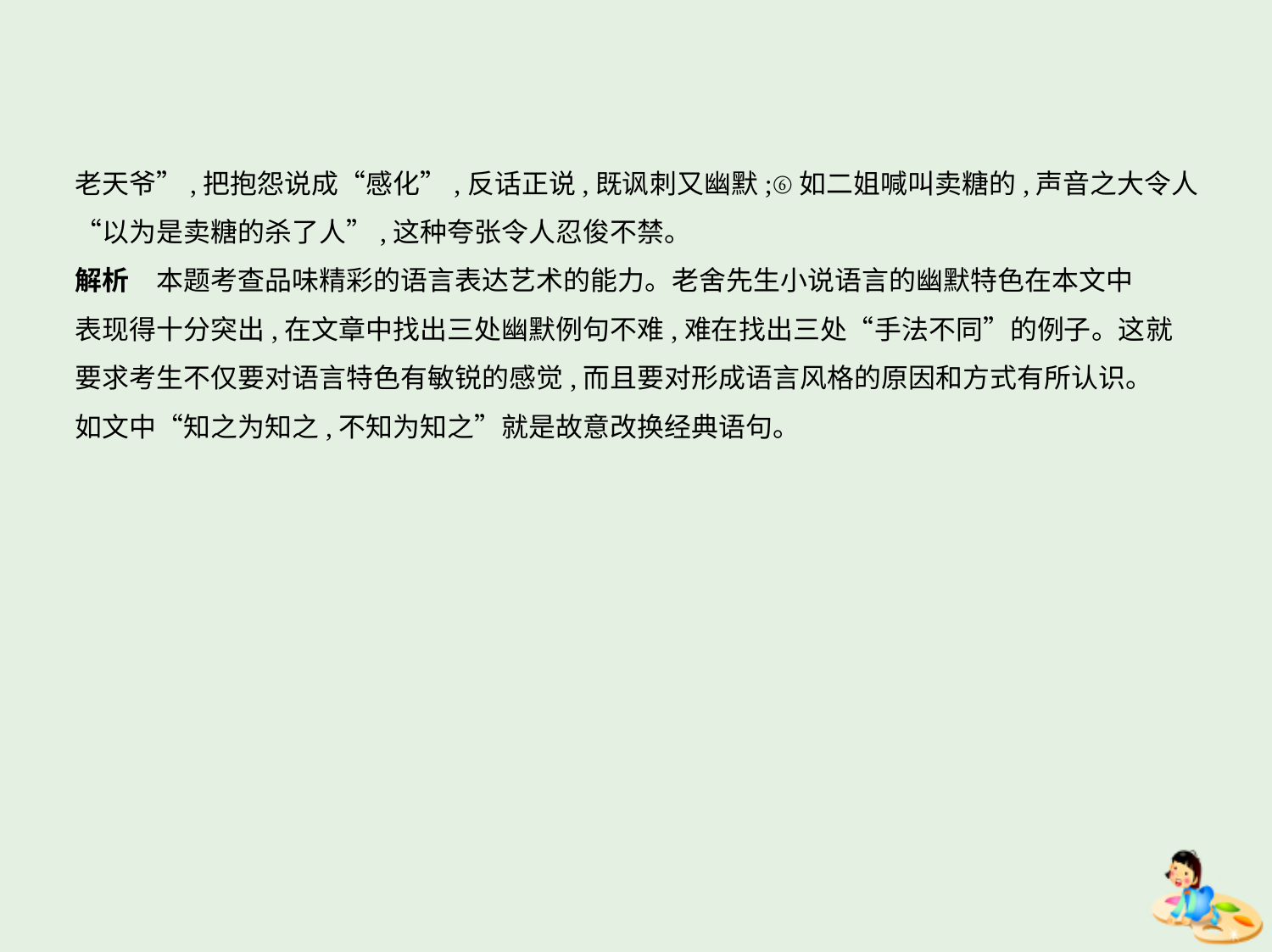

老天爷”,把抱怨说成“感化”,反话正说,既讽刺又幽默;⑥如二姐喊叫卖糖的,声音之大令人
“以为是卖糖的杀了人”,这种夸张令人忍俊不禁。
解析　本题考查品味精彩的语言表达艺术的能力。老舍先生小说语言的幽默特色在本文中
表现得十分突出,在文章中找出三处幽默例句不难,难在找出三处“手法不同”的例子。这就
要求考生不仅要对语言特色有敏锐的感觉,而且要对形成语言风格的原因和方式有所认识。
如文中“知之为知之,不知为知之”就是故意改换经典语句。